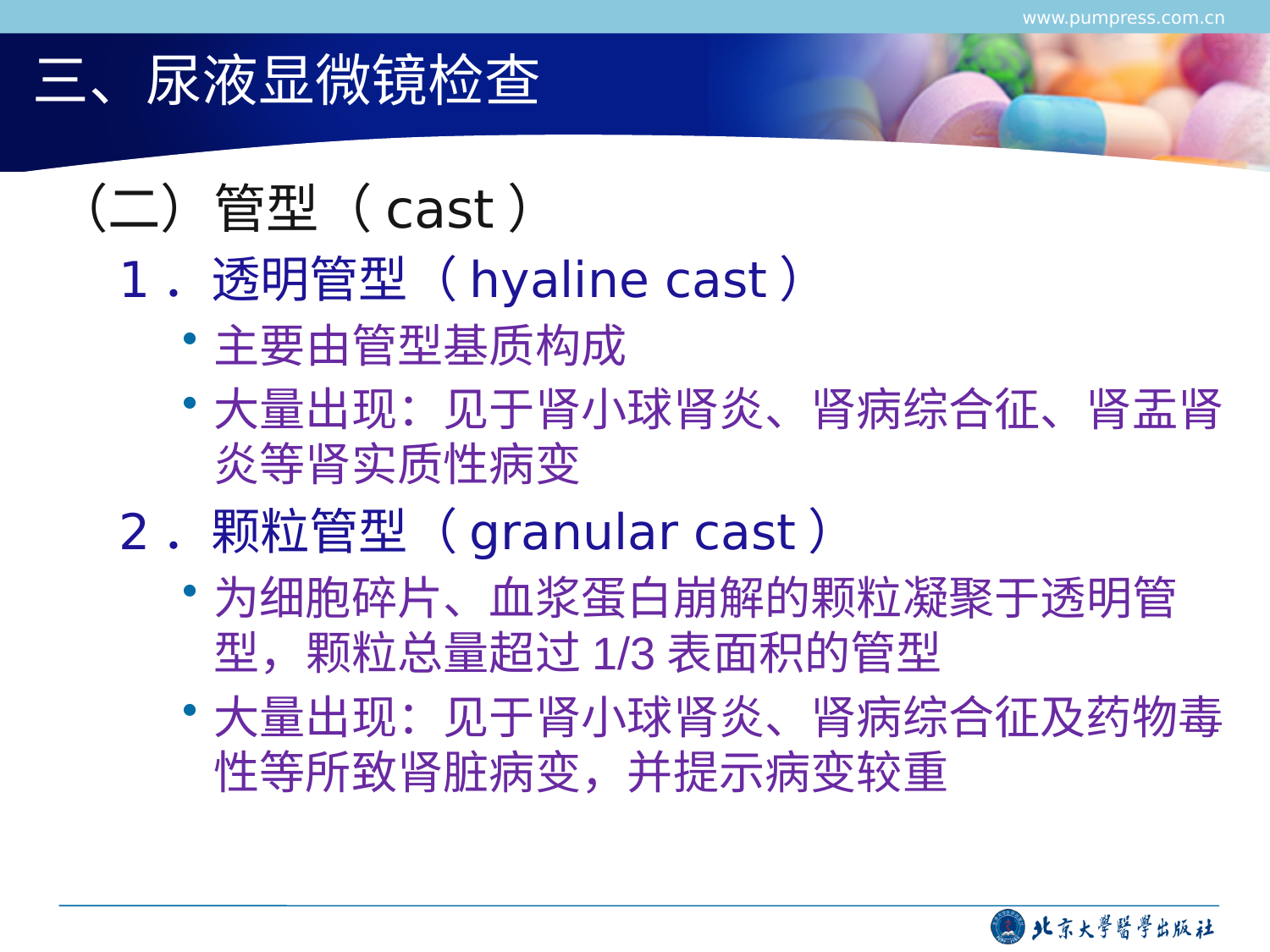

www.pumpress.com.cn
# 三、尿液显微镜检查
（二）管型（cast）
1．透明管型（hyaline cast）
主要由管型基质构成
大量出现：见于肾小球肾炎、肾病综合征、肾盂肾炎等肾实质性病变
2．颗粒管型（granular cast）
为细胞碎片、血浆蛋白崩解的颗粒凝聚于透明管型，颗粒总量超过1/3表面积的管型
大量出现：见于肾小球肾炎、肾病综合征及药物毒性等所致肾脏病变，并提示病变较重